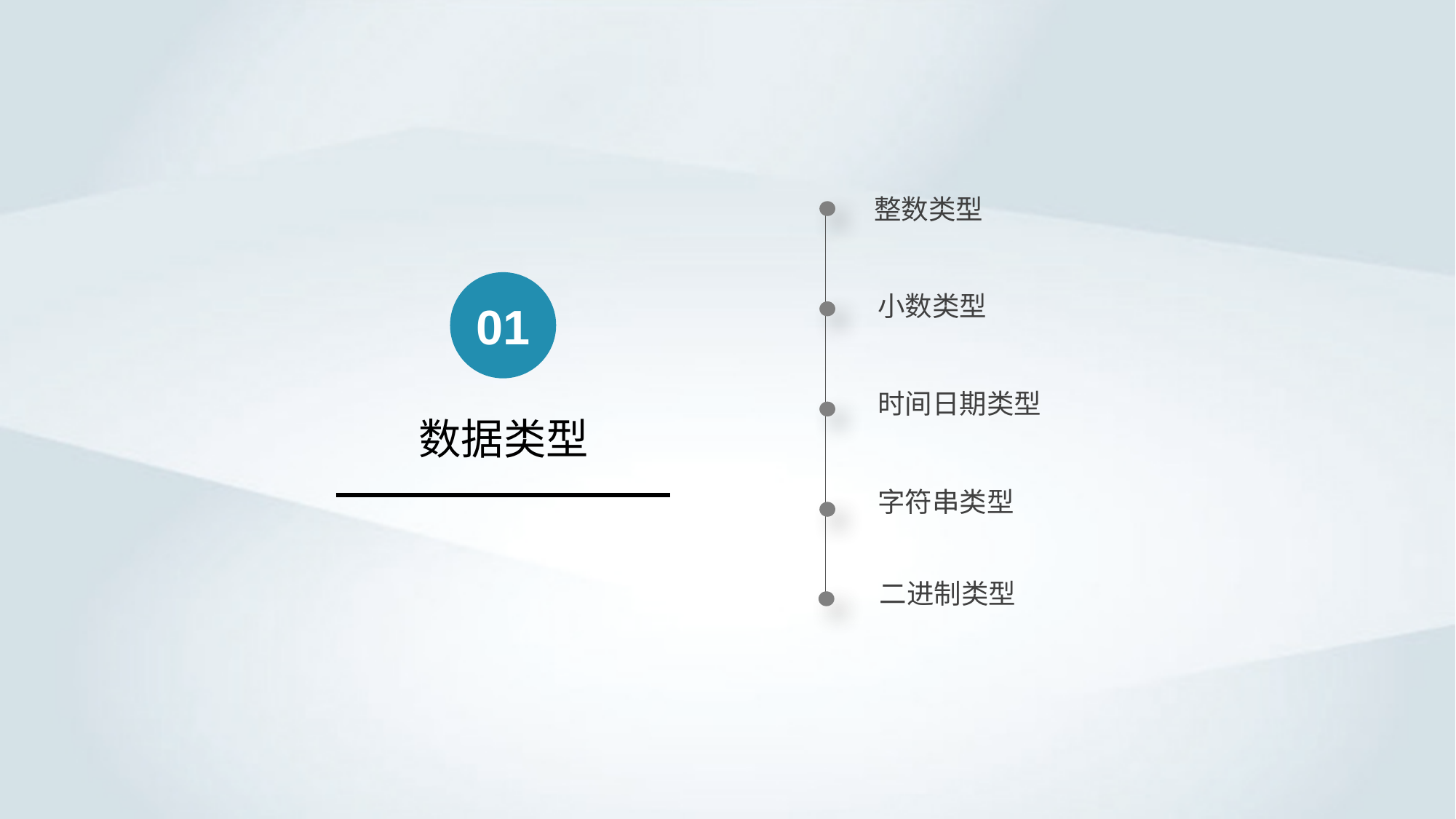

整数类型

01
小数类型

时间日期类型

数据类型
字符串类型

二进制类型